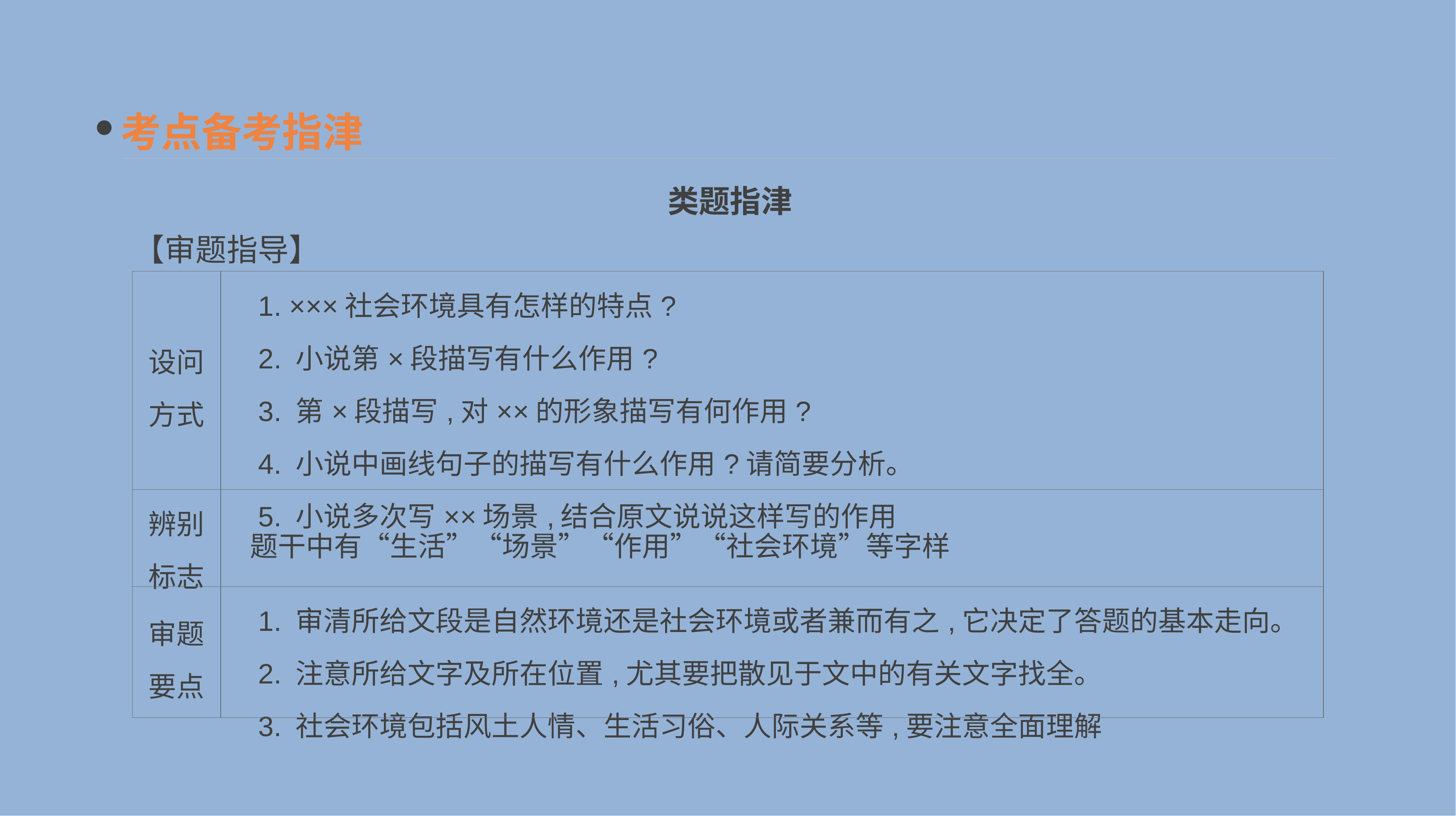

考点备考指津

类题指津
【审题指导】
| 设问 方式 | 1. ×××社会环境具有怎样的特点? 　2. 小说第×段描写有什么作用? 　3. 第×段描写,对××的形象描写有何作用? 　4. 小说中画线句子的描写有什么作用?请简要分析。 　5. 小说多次写××场景,结合原文说说这样写的作用 |
| --- | --- |
| 辨别 标志 | 题干中有“生活”“场景”“作用”“社会环境”等字样 |
| 审题 要点 | 1. 审清所给文段是自然环境还是社会环境或者兼而有之,它决定了答题的基本走向。 　2. 注意所给文字及所在位置,尤其要把散见于文中的有关文字找全。 　3. 社会环境包括风土人情、生活习俗、人际关系等,要注意全面理解 |